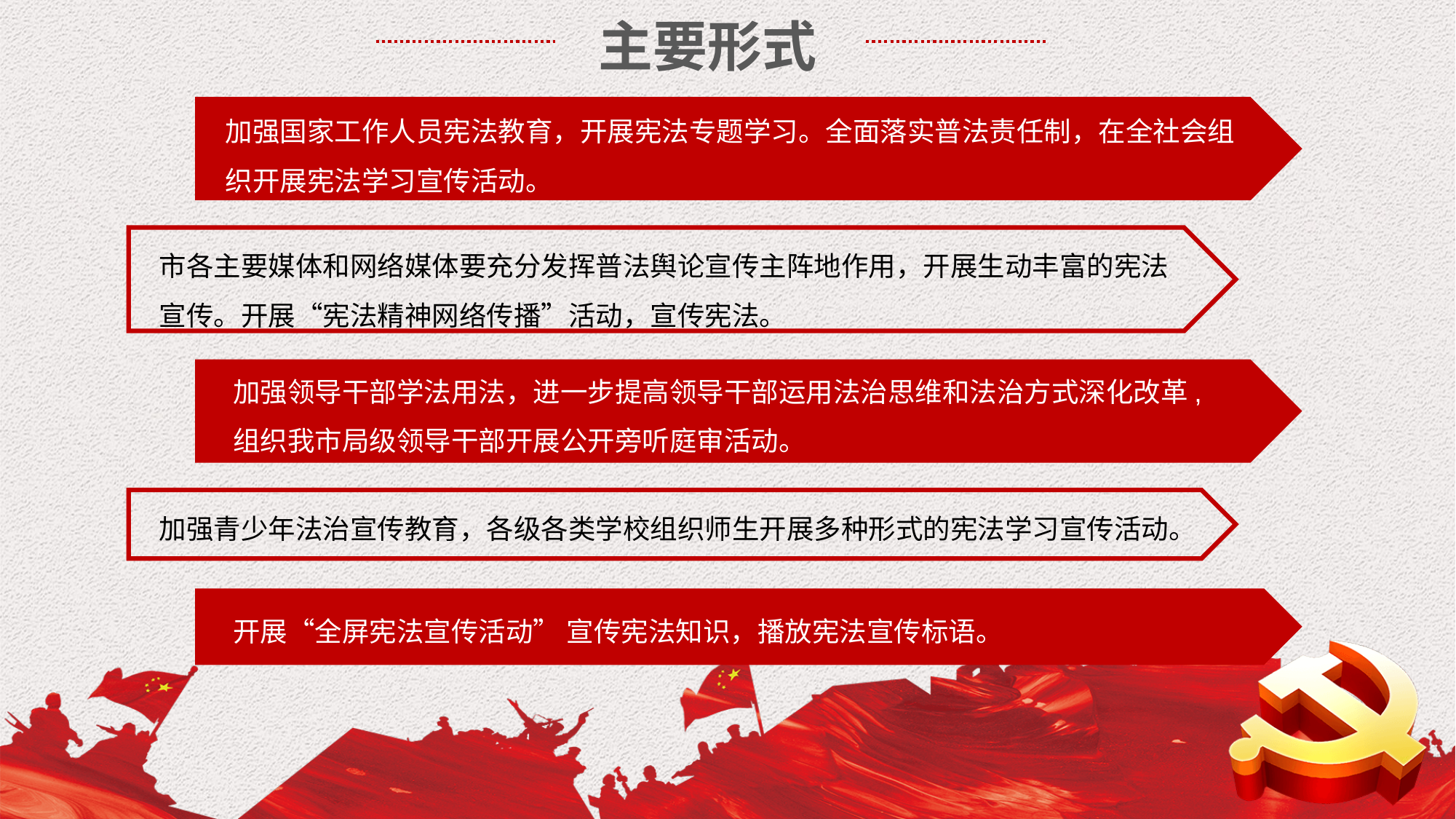

主要形式
加强国家工作人员宪法教育，开展宪法专题学习。全面落实普法责任制，在全社会组织开展宪法学习宣传活动。

市各主要媒体和网络媒体要充分发挥普法舆论宣传主阵地作用，开展生动丰富的宪法宣传。开展“宪法精神网络传播”活动，宣传宪法。

加强领导干部学法用法，进一步提高领导干部运用法治思维和法治方式深化改革,组织我市局级领导干部开展公开旁听庭审活动。

加强青少年法治宣传教育，各级各类学校组织师生开展多种形式的宪法学习宣传活动。

开展“全屏宪法宣传活动” 宣传宪法知识，播放宪法宣传标语。